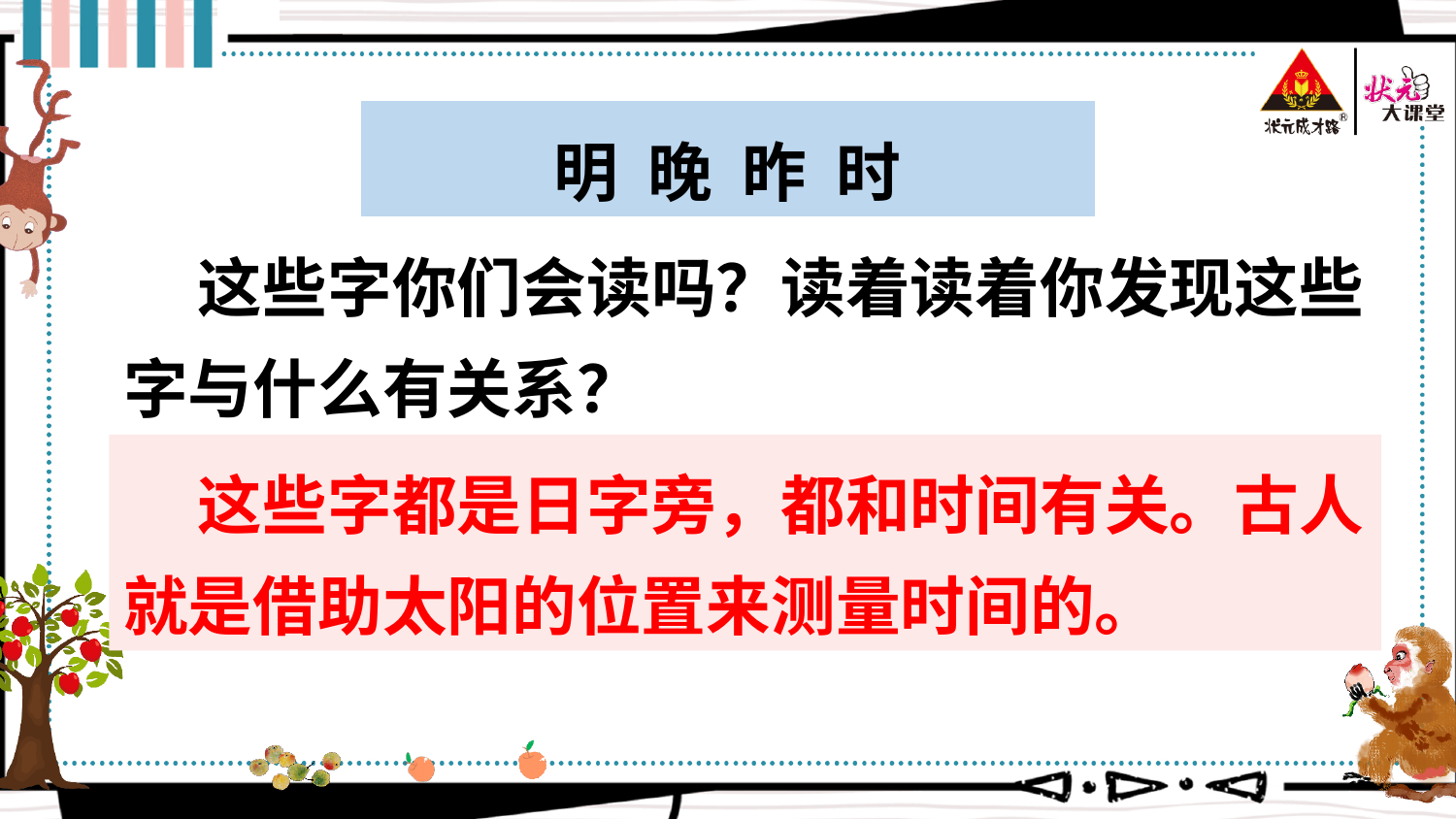

明  晚  昨  时
    这些字你们会读吗？读着读着你发现这些字与什么有关系？
    这些字都是日字旁，都和时间有关。古人就是借助太阳的位置来测量时间的。